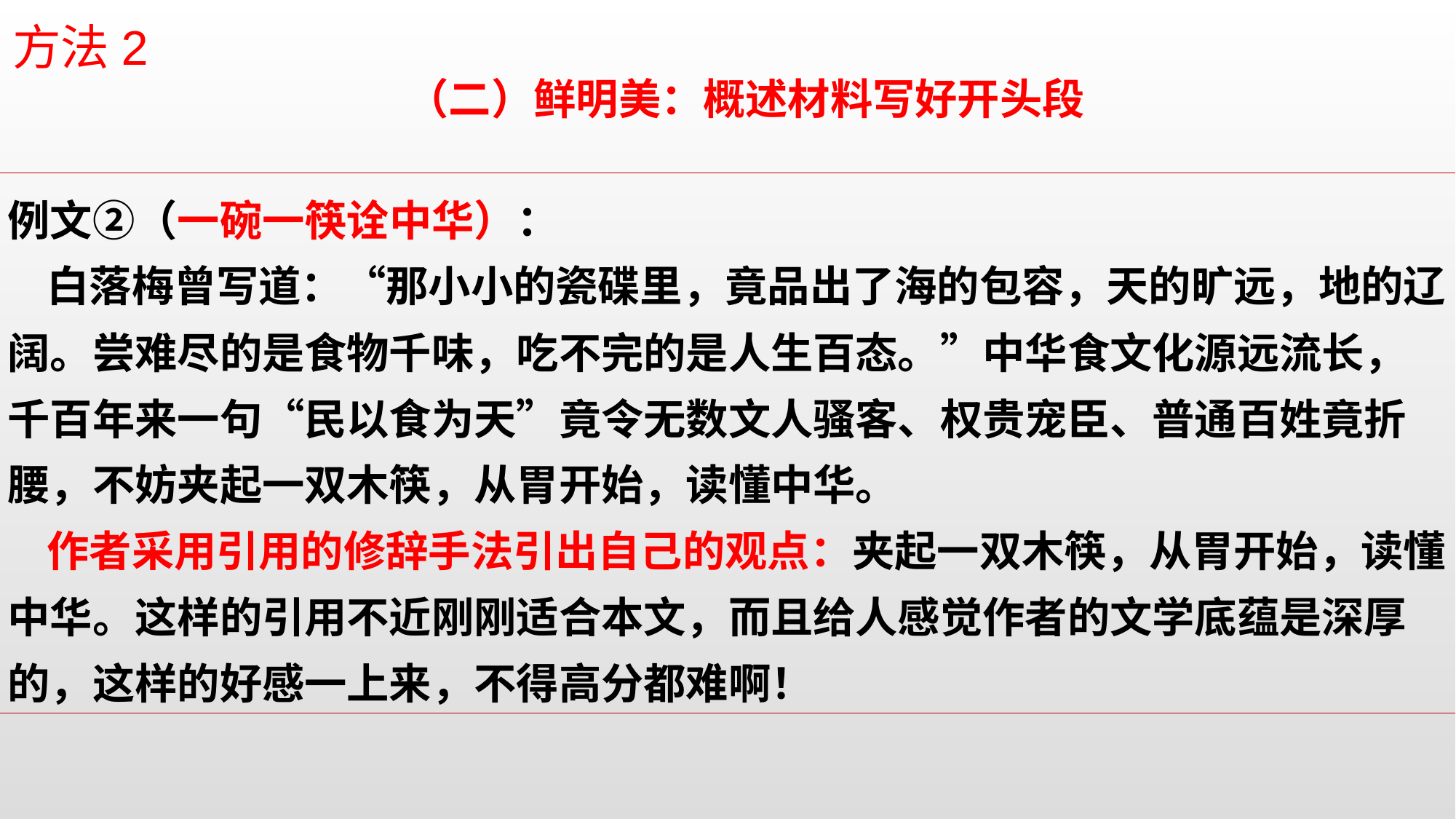

方法2
（二）鲜明美：概述材料写好开头段
例文②（一碗一筷诠中华）：
   白落梅曾写道：“那小小的瓷碟里，竟品出了海的包容，天的旷远，地的辽阔。尝难尽的是食物千味，吃不完的是人生百态。”中华食文化源远流长，千百年来一句“民以食为天”竟令无数文人骚客、权贵宠臣、普通百姓竟折腰，不妨夹起一双木筷，从胃开始，读懂中华。
   作者采用引用的修辞手法引出自己的观点：夹起一双木筷，从胃开始，读懂中华。这样的引用不近刚刚适合本文，而且给人感觉作者的文学底蕴是深厚的，这样的好感一上来，不得高分都难啊！